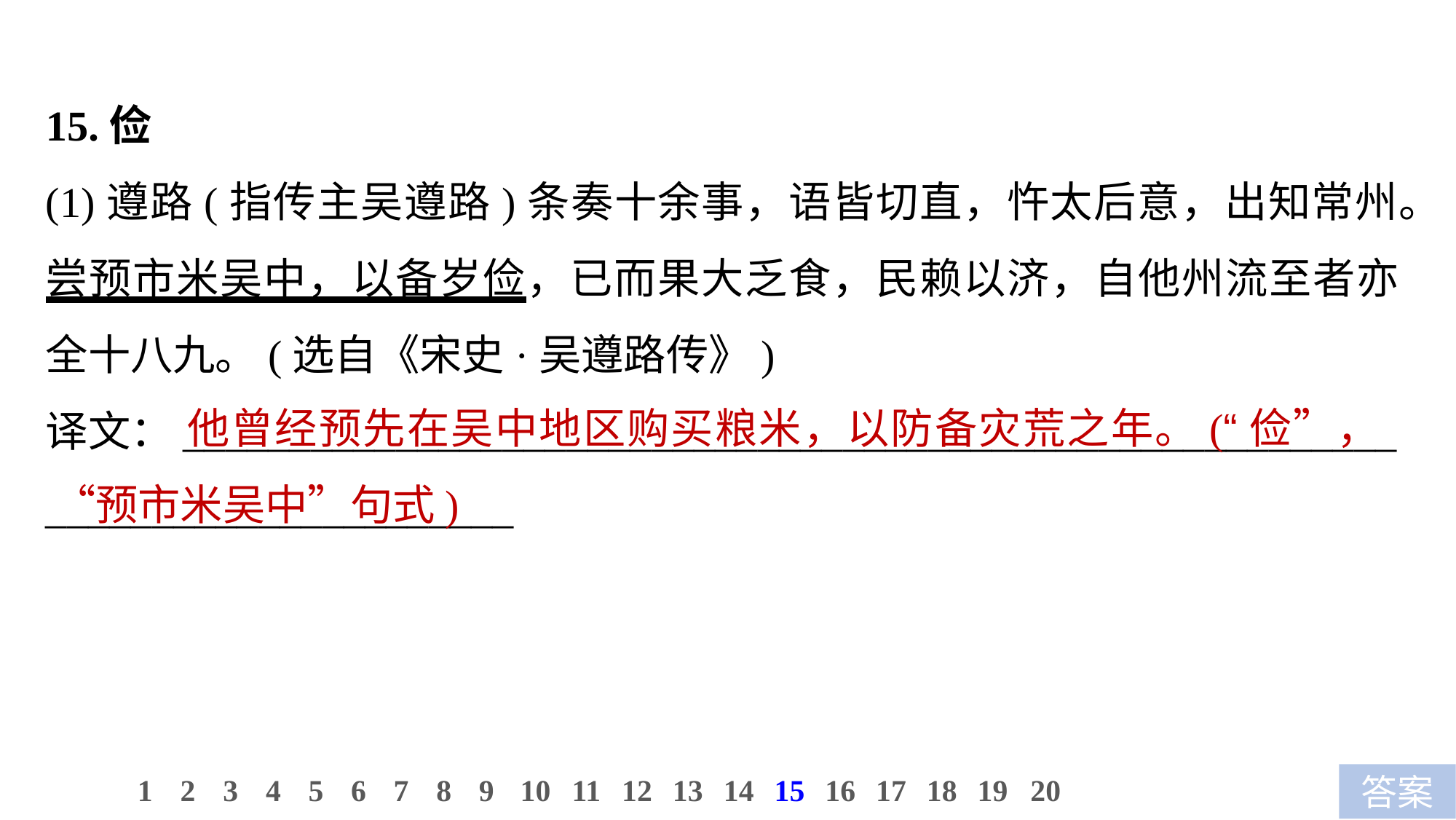

15.俭
(1)遵路(指传主吴遵路)条奏十余事，语皆切直，忤太后意，出知常州。尝预市米吴中，以备岁俭，已而果大乏食，民赖以济，自他州流至者亦全十八九。(选自《宋史·吴遵路传》)
译文：_________________________________________________________
______________________
           他曾经预先在吴中地区购买粮米，以防备灾荒之年。(“俭”，“预市米吴中”句式)
10
1
2
3
4
5
6
7
8
9
11
12
13
14
15
16
17
18
19
20
答案